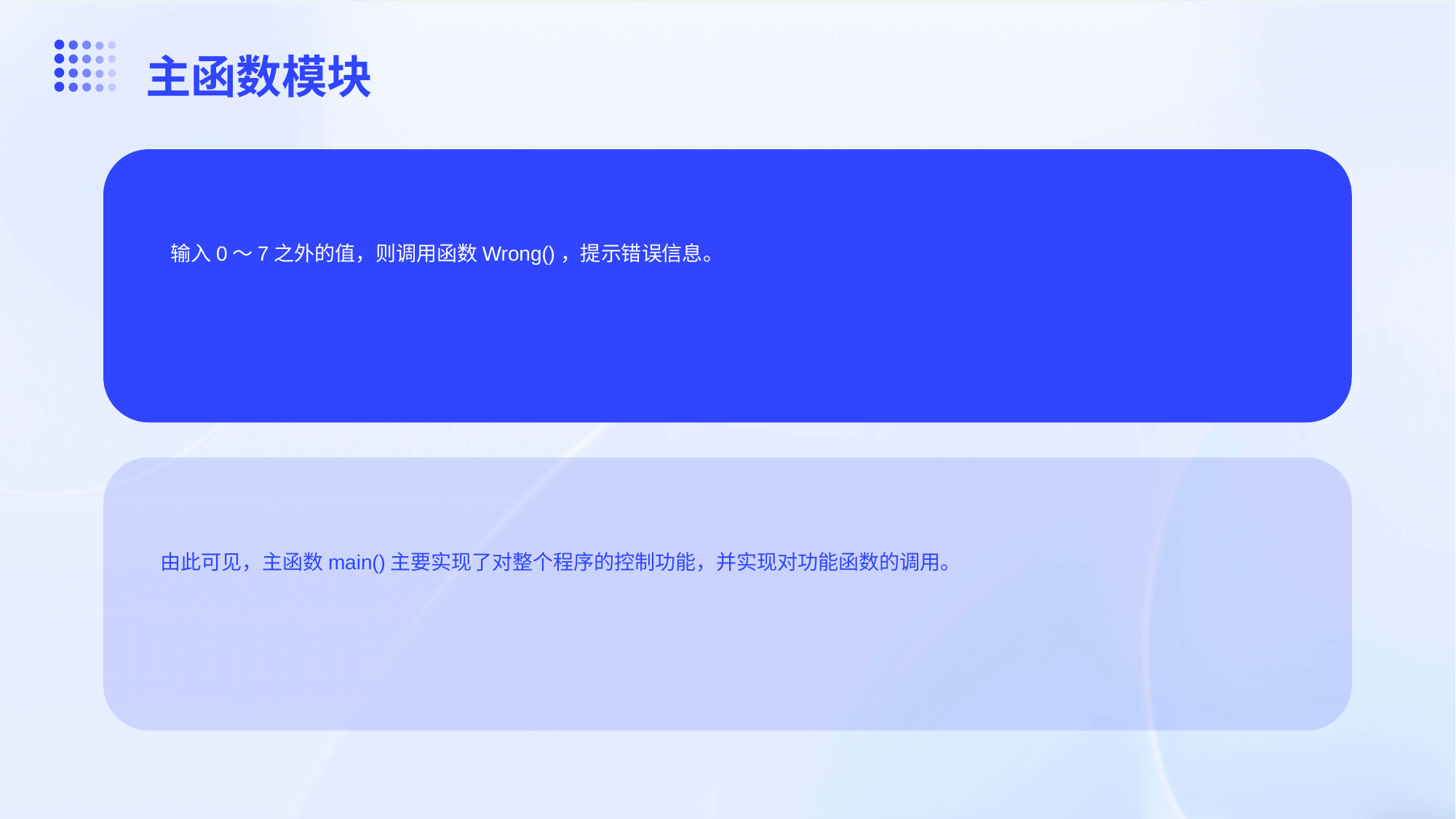

主函数模块

输入0～7之外的值，则调用函数Wrong()，提示错误信息。

由此可见，主函数main()主要实现了对整个程序的控制功能，并实现对功能函数的调用。